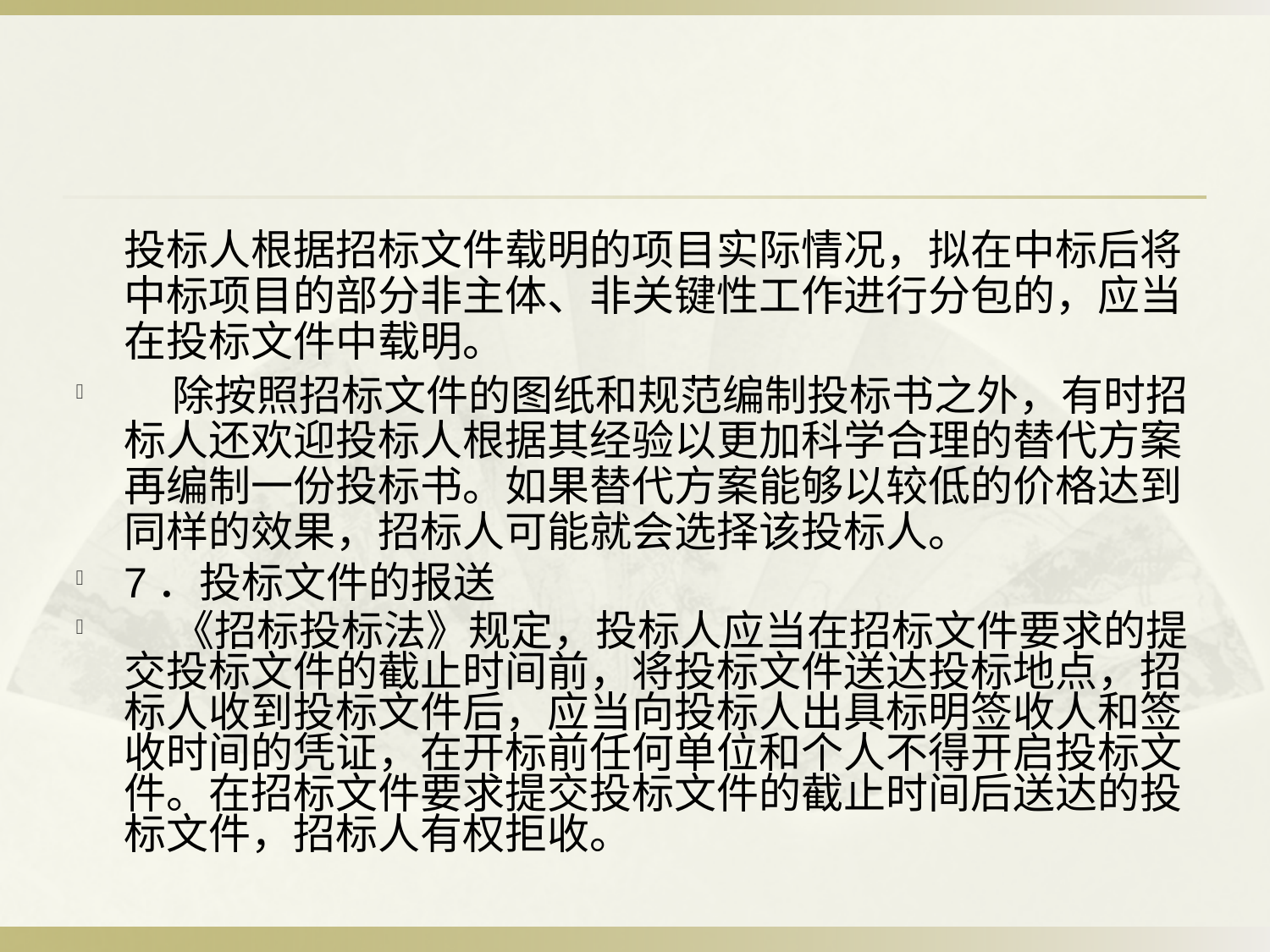

#
    投标人根据招标文件载明的项目实际情况，拟在中标后将中标项目的部分非主体、非关键性工作进行分包的，应当在投标文件中载明。
    除按照招标文件的图纸和规范编制投标书之外，有时招标人还欢迎投标人根据其经验以更加科学合理的替代方案再编制一份投标书。如果替代方案能够以较低的价格达到同样的效果，招标人可能就会选择该投标人。
7．投标文件的报送
    《招标投标法》规定，投标人应当在招标文件要求的提交投标文件的截止时间前，将投标文件送达投标地点，招标人收到投标文件后，应当向投标人出具标明签收人和签收时间的凭证，在开标前任何单位和个人不得开启投标文件。在招标文件要求提交投标文件的截止时间后送达的投标文件，招标人有权拒收。